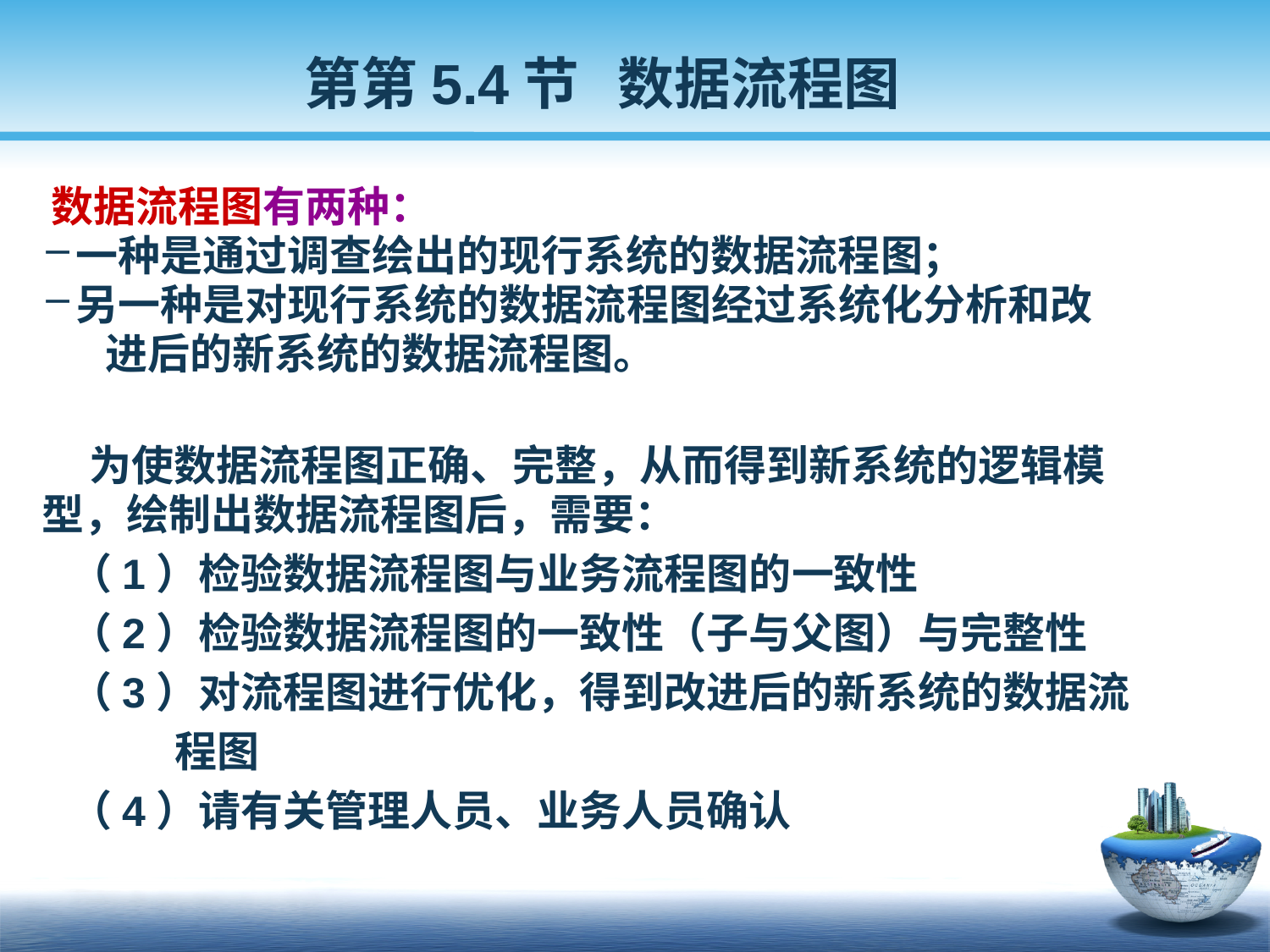

第第5.4节   数据流程图
   数据流程图有两种：
一种是通过调查绘出的现行系统的数据流程图；
另一种是对现行系统的数据流程图经过系统化分析和改
  进后的新系统的数据流程图。

       为使数据流程图正确、完整，从而得到新系统的逻辑模
  型，绘制出数据流程图后，需要：
     （1）检验数据流程图与业务流程图的一致性
     （2）检验数据流程图的一致性（子与父图）与完整性
     （3）对流程图进行优化，得到改进后的新系统的数据流
                程图
     （4）请有关管理人员、业务人员确认